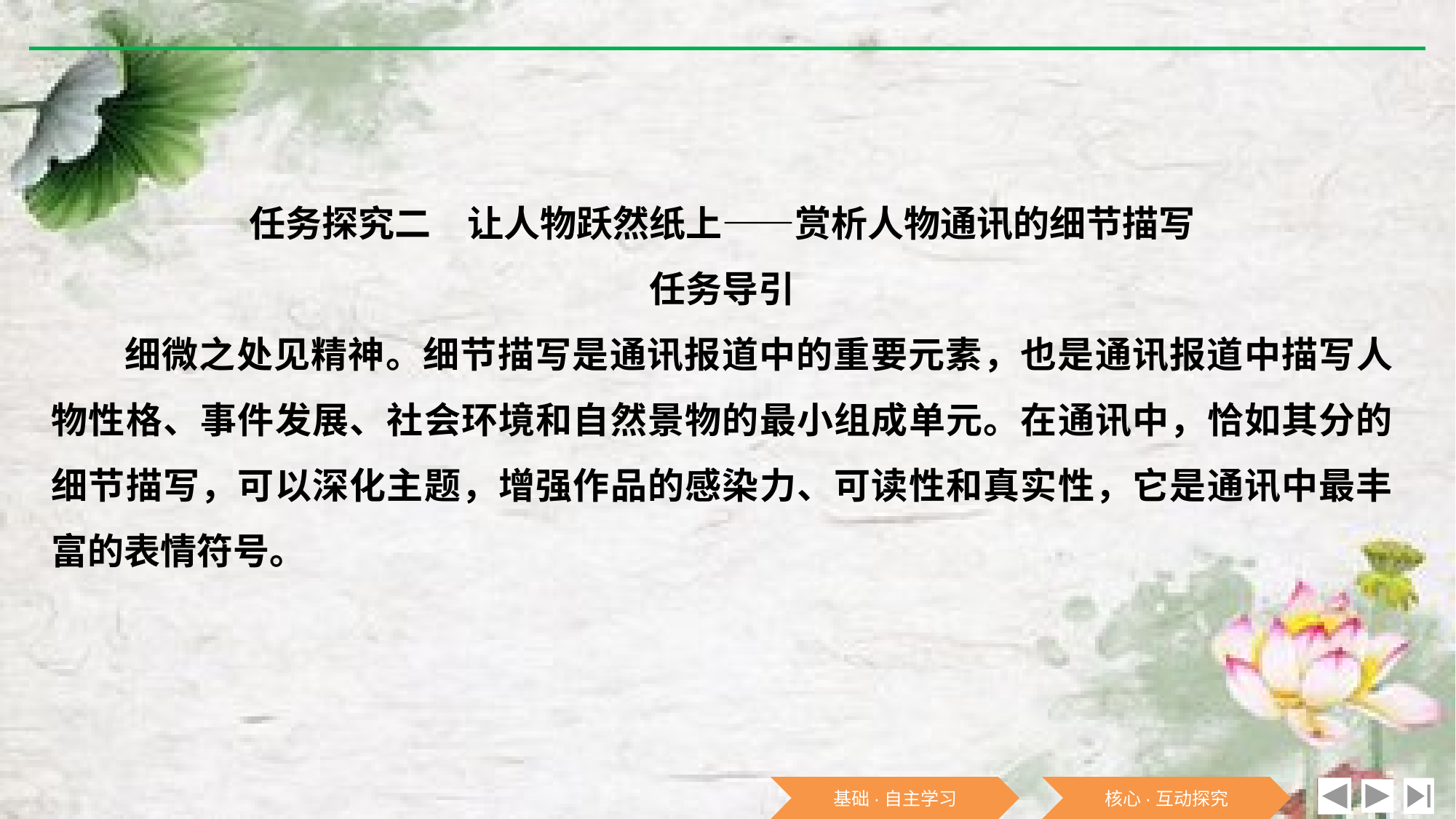

任务探究二　让人物跃然纸上——赏析人物通讯的细节描写
任务导引
细微之处见精神。细节描写是通讯报道中的重要元素，也是通讯报道中描写人物性格、事件发展、社会环境和自然景物的最小组成单元。在通讯中，恰如其分的细节描写，可以深化主题，增强作品的感染力、可读性和真实性，它是通讯中最丰富的表情符号。